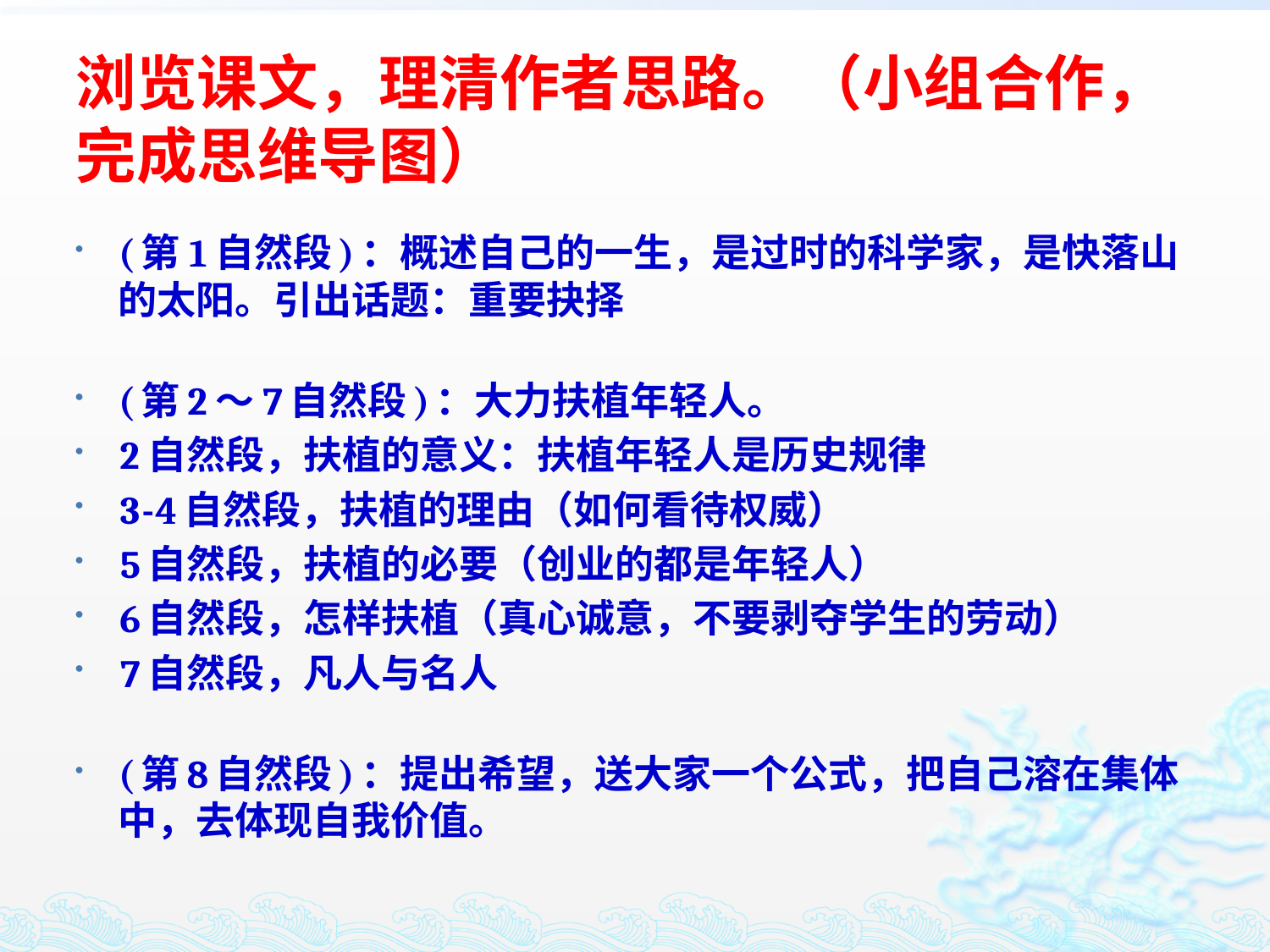

# 浏览课文，理清作者思路。（小组合作，完成思维导图）
(第1自然段)：概述自己的一生，是过时的科学家，是快落山的太阳。引出话题：重要抉择
(第2～7自然段)：大力扶植年轻人。
2自然段，扶植的意义：扶植年轻人是历史规律
3-4自然段，扶植的理由（如何看待权威）
5自然段，扶植的必要（创业的都是年轻人）
6自然段，怎样扶植（真心诚意，不要剥夺学生的劳动）
7自然段，凡人与名人
(第8自然段)：提出希望，送大家一个公式，把自己溶在集体中，去体现自我价值。